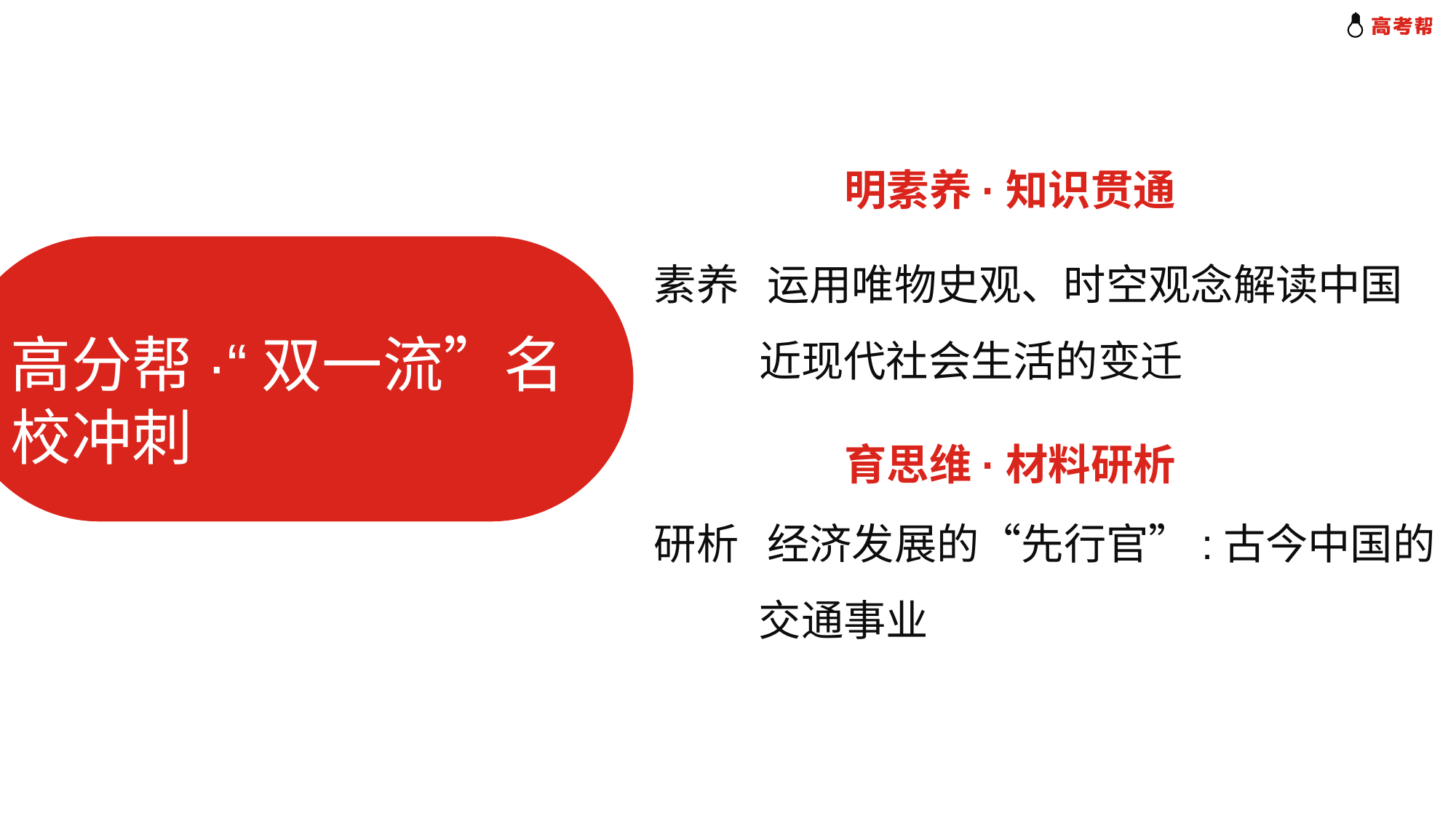

明素养·知识贯通
素养   运用唯物史观、时空观念解读中国
          近现代社会生活的变迁
高分帮·“双一流”名校冲刺
育思维·材料研析

研析   经济发展的“先行官”:古今中国的
          交通事业